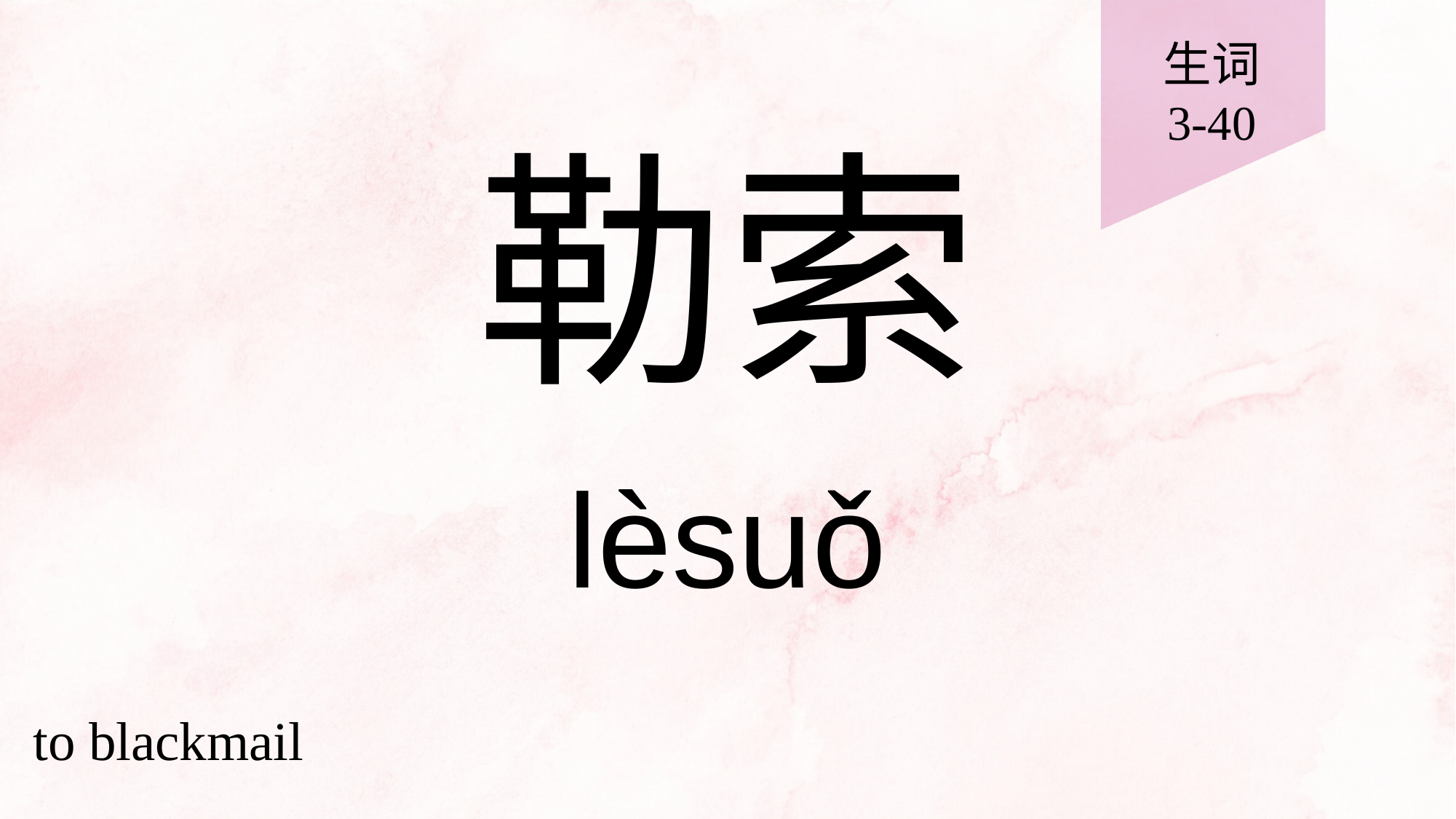

生词
3-40
# 勒索
lèsuǒ
to blackmail